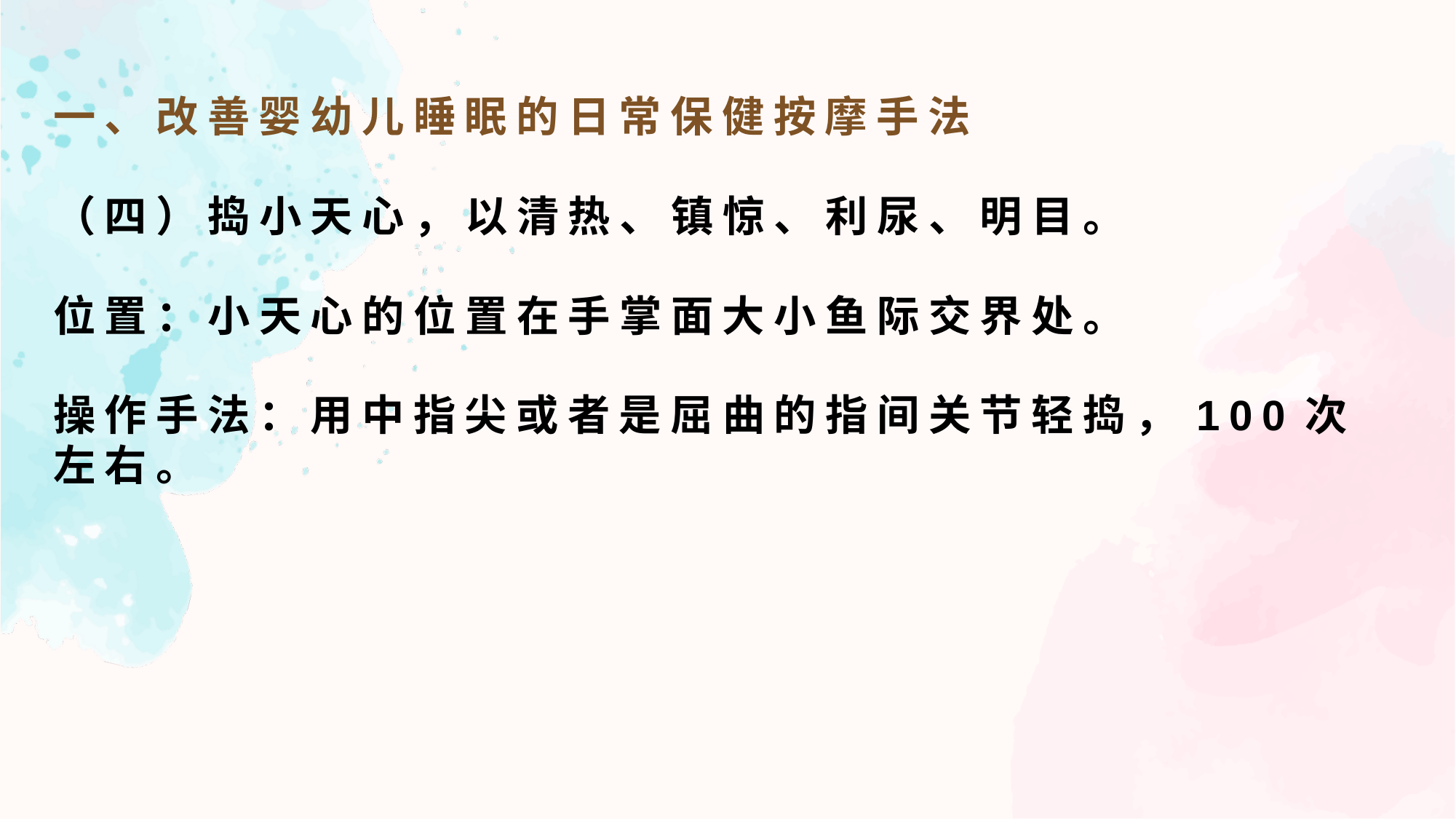

一、改善婴幼儿睡眠的日常保健按摩手法

（四）捣小天心，以清热、镇惊、利尿、明目。

位置：小天心的位置在手掌面大小鱼际交界处。

操作手法：用中指尖或者是屈曲的指间关节轻捣，100次左右。